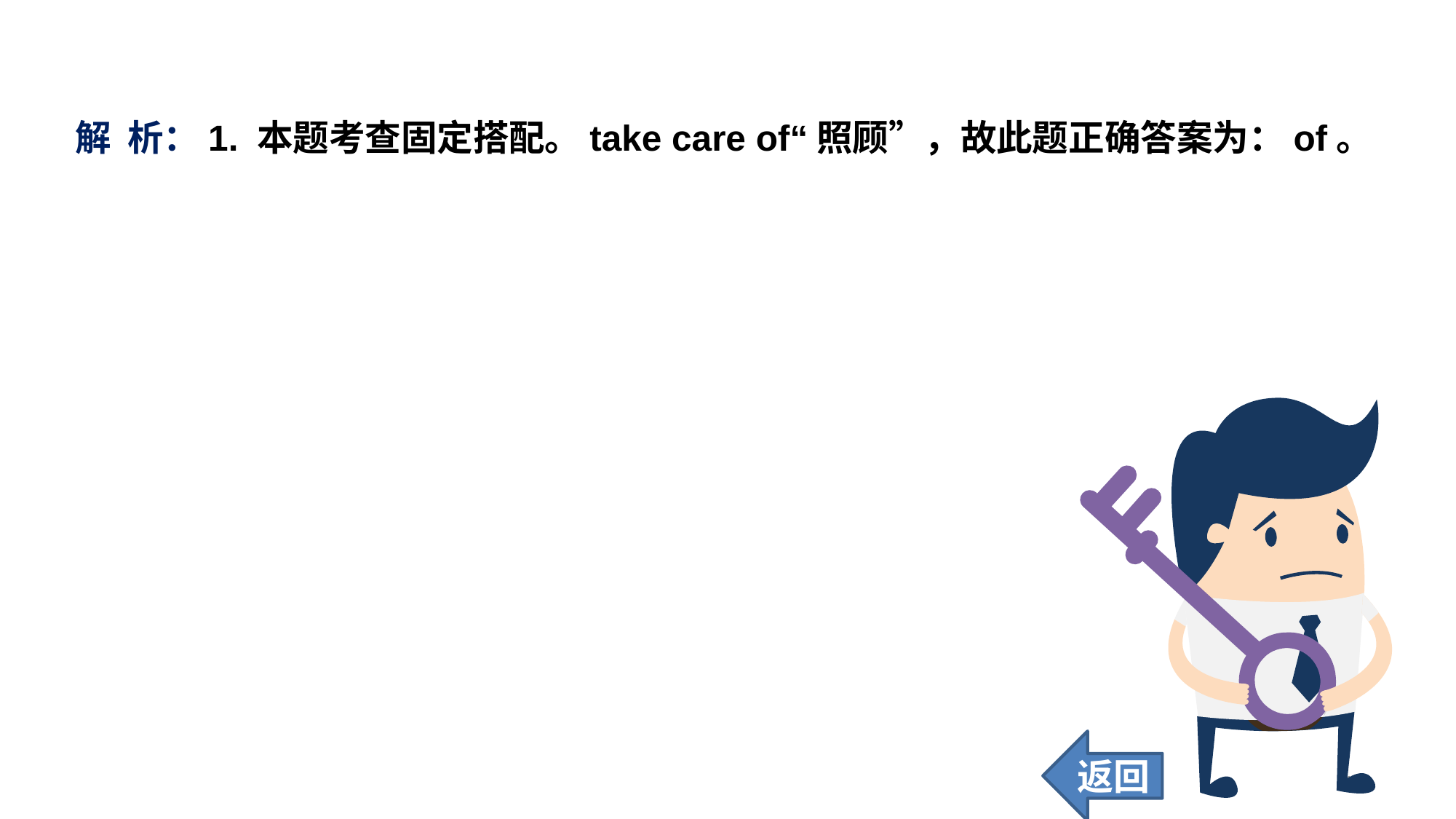

解  析：1. 本题考查固定搭配。take care of“照顾”，故此题正确答案为：of。

返回
101